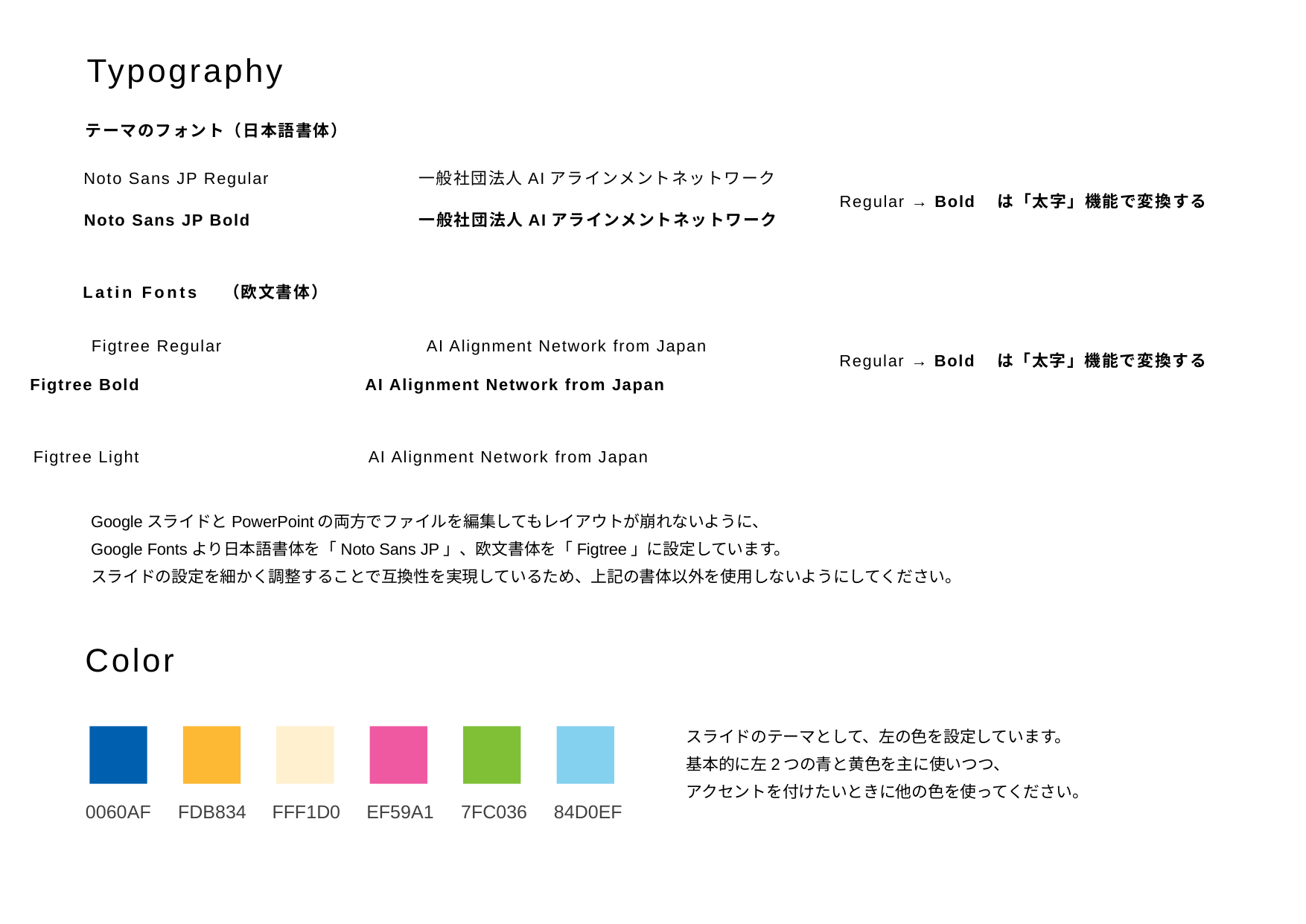

Typography
テーマのフォント（日本語書体）
Noto Sans JP Regular		一般社団法人AIアラインメントネットワーク
Regular → Bold　は「太字」機能で変換する
Noto Sans JP Bold		一般社団法人AIアラインメントネットワーク
Latin Fonts
（欧文書体）
Figtree Regular		AI Alignment Network from Japan
Regular → Bold　は「太字」機能で変換する
Figtree Bold			AI Alignment Network from Japan
Figtree Light			AI Alignment Network from Japan
GoogleスライドとPowerPointの両方でファイルを編集してもレイアウトが崩れないように、
Google Fontsより日本語書体を「Noto Sans JP」、欧文書体を「Figtree」に設定しています。
スライドの設定を細かく調整することで互換性を実現しているため、上記の書体以外を使用しないようにしてください。
Color
スライドのテーマとして、左の色を設定しています。
基本的に左2つの青と黄色を主に使いつつ、
アクセントを付けたいときに他の色を使ってください。

0060AF
FDB834
FFF1D0
EF59A1
7FC036
84D0EF